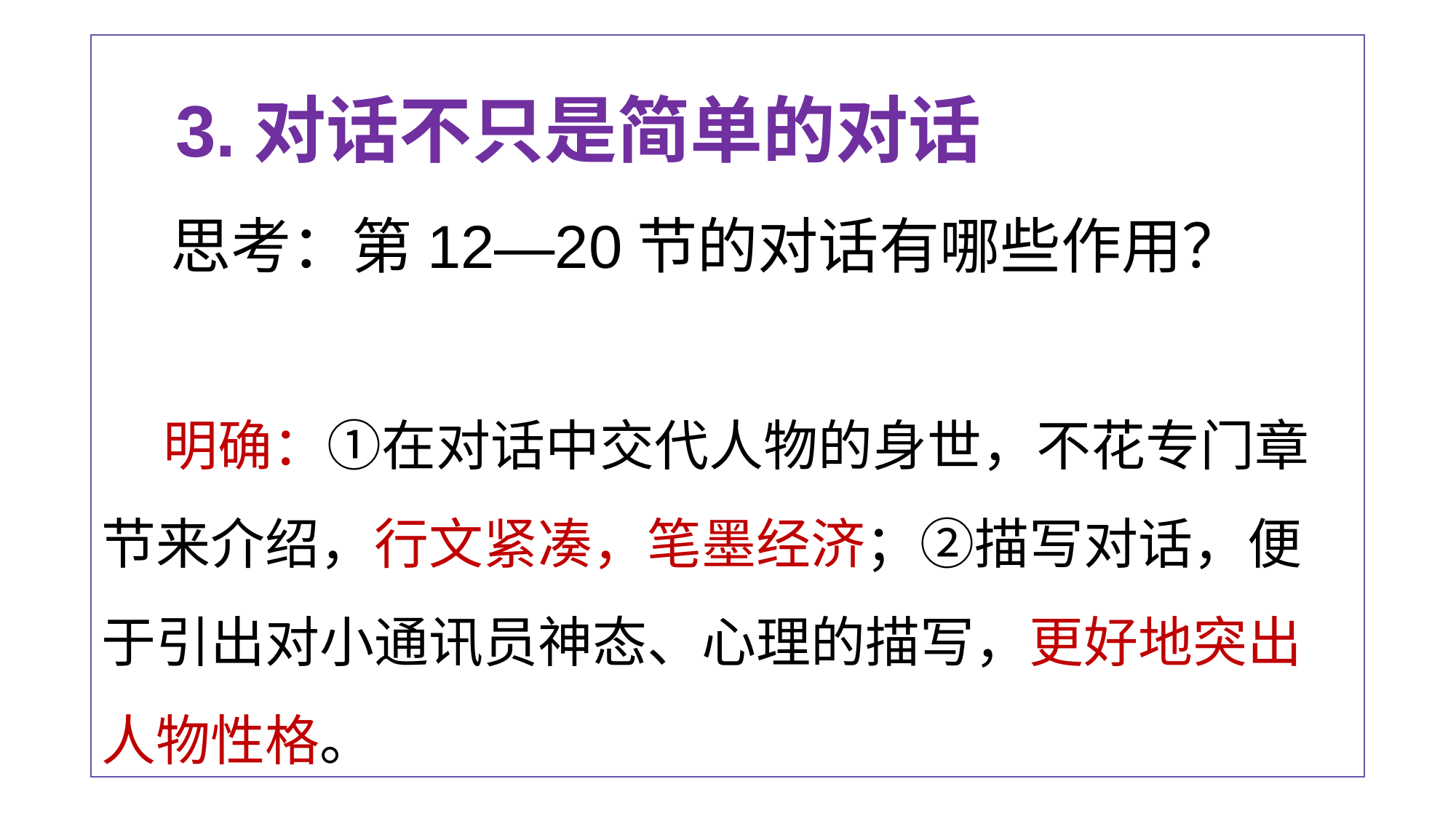

3.对话不只是简单的对话
    思考：第12—20节的对话有哪些作用？

    明确：①在对话中交代人物的身世，不花专门章节来介绍，行文紧凑，笔墨经济；②描写对话，便于引出对小通讯员神态、心理的描写，更好地突出人物性格。